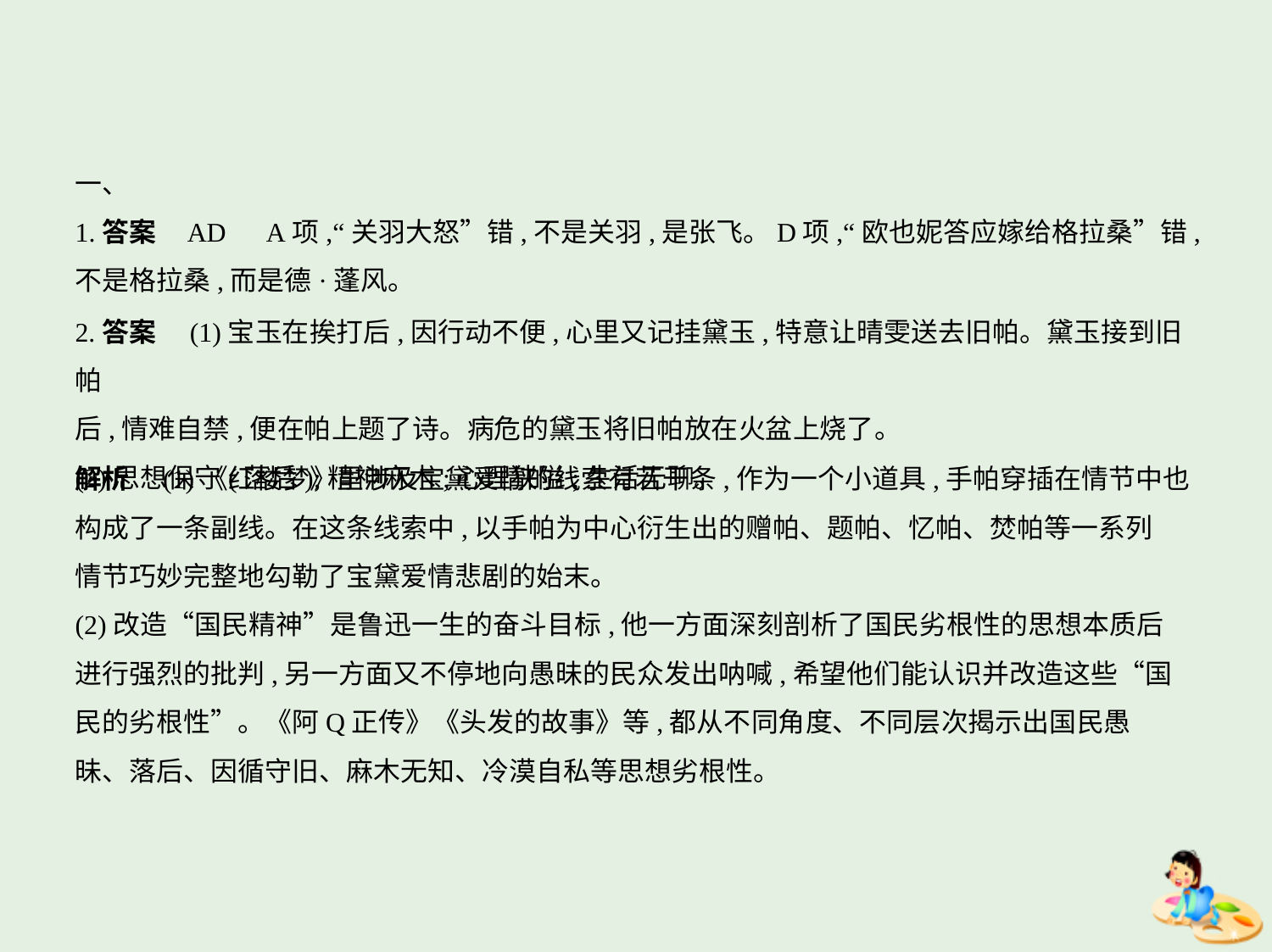

一、
1.答案    AD　A项,“关羽大怒”错,不是关羽,是张飞。D项,“欧也妮答应嫁给格拉桑”错,
不是格拉桑,而是德·蓬风。
2.答案　(1)宝玉在挨打后,因行动不便,心里又记挂黛玉,特意让晴雯送去旧帕。黛玉接到旧帕
后,情难自禁,便在帕上题了诗。病危的黛玉将旧帕放在火盆上烧了。
(2)思想保守(落后);精神麻木;心理狭隘;生活无聊。
解析　(1)《红楼梦》里涉及宝黛爱情的线索有若干条,作为一个小道具,手帕穿插在情节中也
构成了一条副线。在这条线索中,以手帕为中心衍生出的赠帕、题帕、忆帕、焚帕等一系列
情节巧妙完整地勾勒了宝黛爱情悲剧的始末。
(2)改造“国民精神”是鲁迅一生的奋斗目标,他一方面深刻剖析了国民劣根性的思想本质后
进行强烈的批判,另一方面又不停地向愚昧的民众发出呐喊,希望他们能认识并改造这些“国
民的劣根性”。《阿Q正传》《头发的故事》等,都从不同角度、不同层次揭示出国民愚
昧、落后、因循守旧、麻木无知、冷漠自私等思想劣根性。